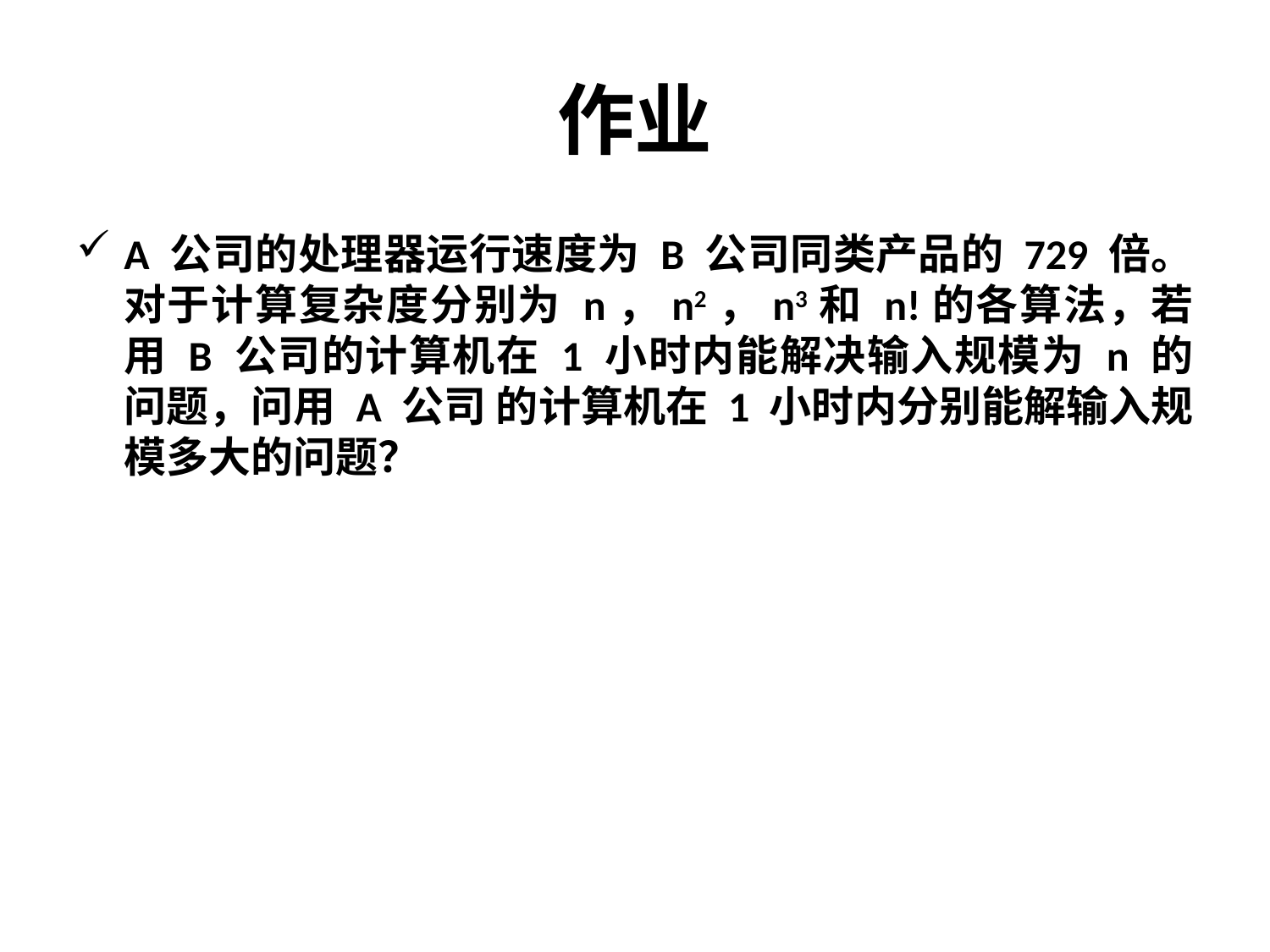

# 作业

A 公司的处理器运行速度为 B 公司同类产品的 729 倍。对于计算复杂度分别为 n，n2，n3和 n!的各算法，若用 B 公司的计算机在 1 小时内能解决输入规模为 n 的问题，问用 A 公司 的计算机在 1 小时内分别能解输入规模多大的问题？